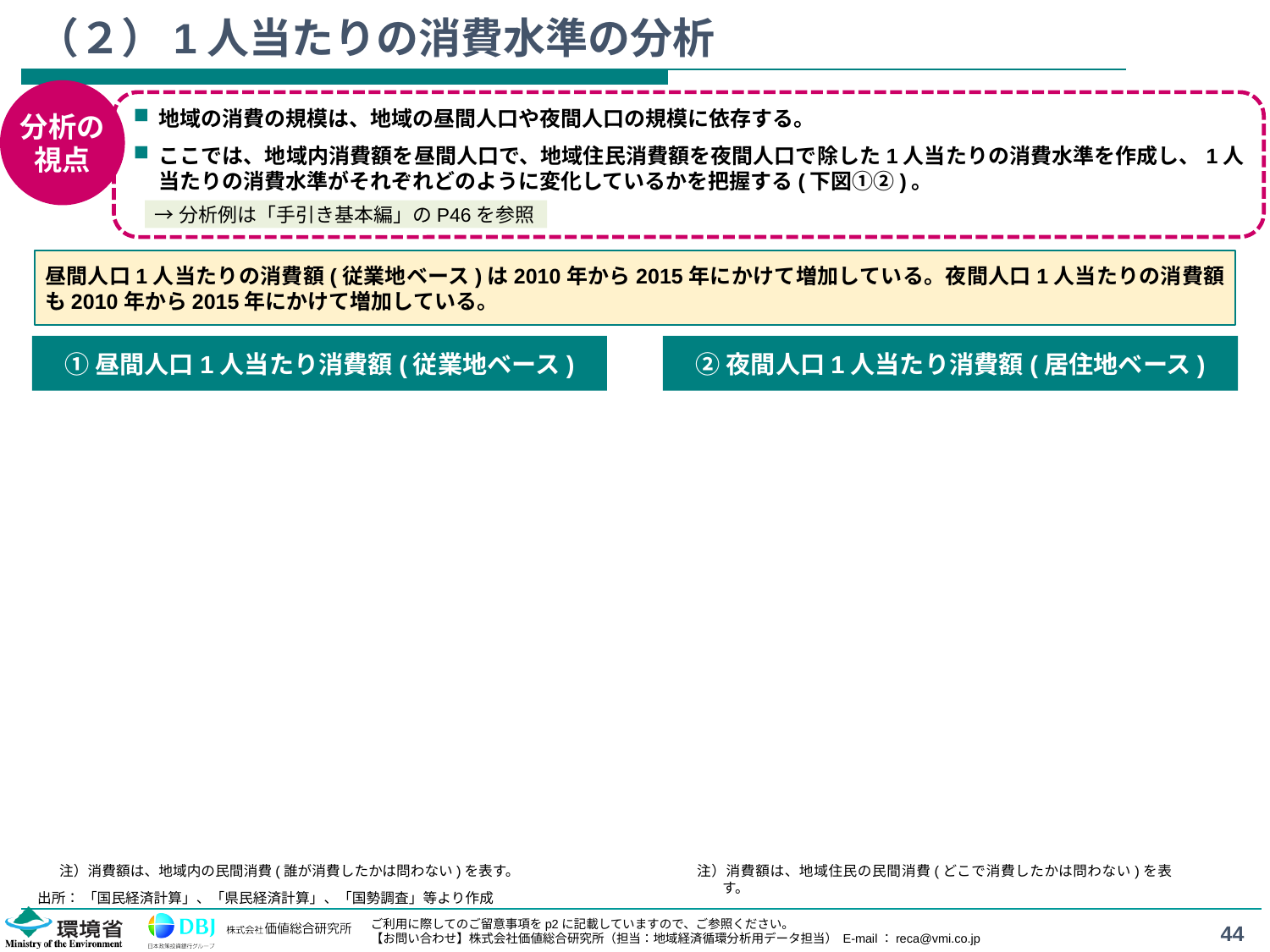

# （２）1人当たりの消費水準の分析
分析の
視点
地域の消費の規模は、地域の昼間人口や夜間人口の規模に依存する。
ここでは、地域内消費額を昼間人口で、地域住民消費額を夜間人口で除した1人当たりの消費水準を作成し、1人当たりの消費水準がそれぞれどのように変化しているかを把握する(下図①②)。
→分析例は「手引き基本編」のP46を参照
昼間人口1人当たりの消費額(従業地ベース)は2010年から2015年にかけて増加している。夜間人口1人当たりの消費額も2010年から2015年にかけて増加している。
①昼間人口1人当たり消費額(従業地ベース)
②夜間人口1人当たり消費額(居住地ベース)
注）消費額は、地域内の民間消費(誰が消費したかは問わない)を表す。
注）消費額は、地域住民の民間消費(どこで消費したかは問わない)を表す。
出所： 「国民経済計算」、「県民経済計算」、「国勢調査」等より作成
44